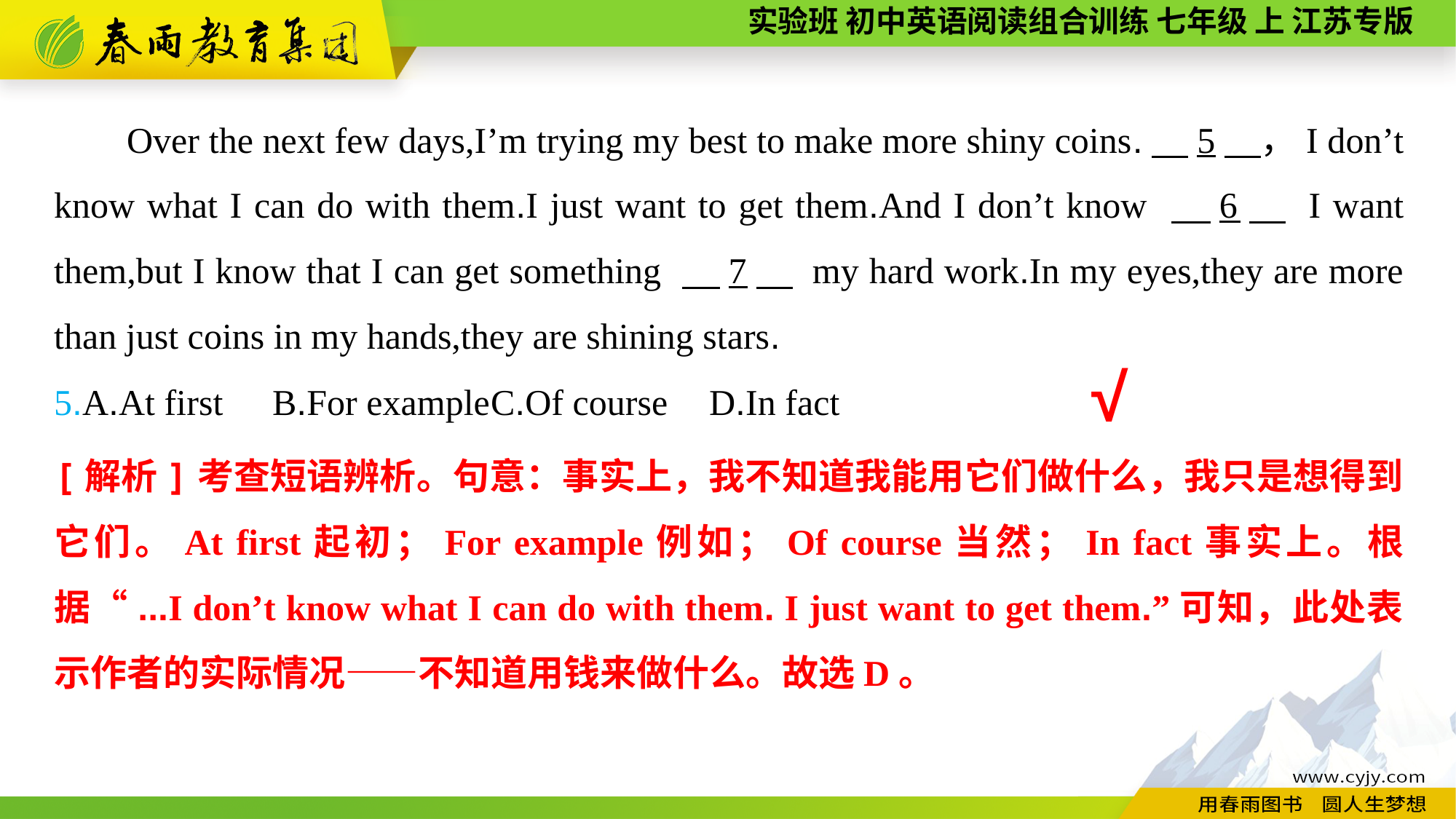

Over the next few days,I’m trying my best to make more shiny coins.　5　，I don’t know what I can do with them.I just want to get them.And I don’t know 　6　 I want them,but I know that I can get something 　7　 my hard work.In my eyes,they are more than just coins in my hands,they are shining stars.
5.A.At first	B.For example	C.Of course	D.In fact
√
[解析]考查短语辨析。句意：事实上，我不知道我能用它们做什么，我只是想得到它们。At first起初；For example例如；Of course当然；In fact事实上。根据“...I don’t know what I can do with them. I just want to get them.”可知，此处表示作者的实际情况——不知道用钱来做什么。故选D。